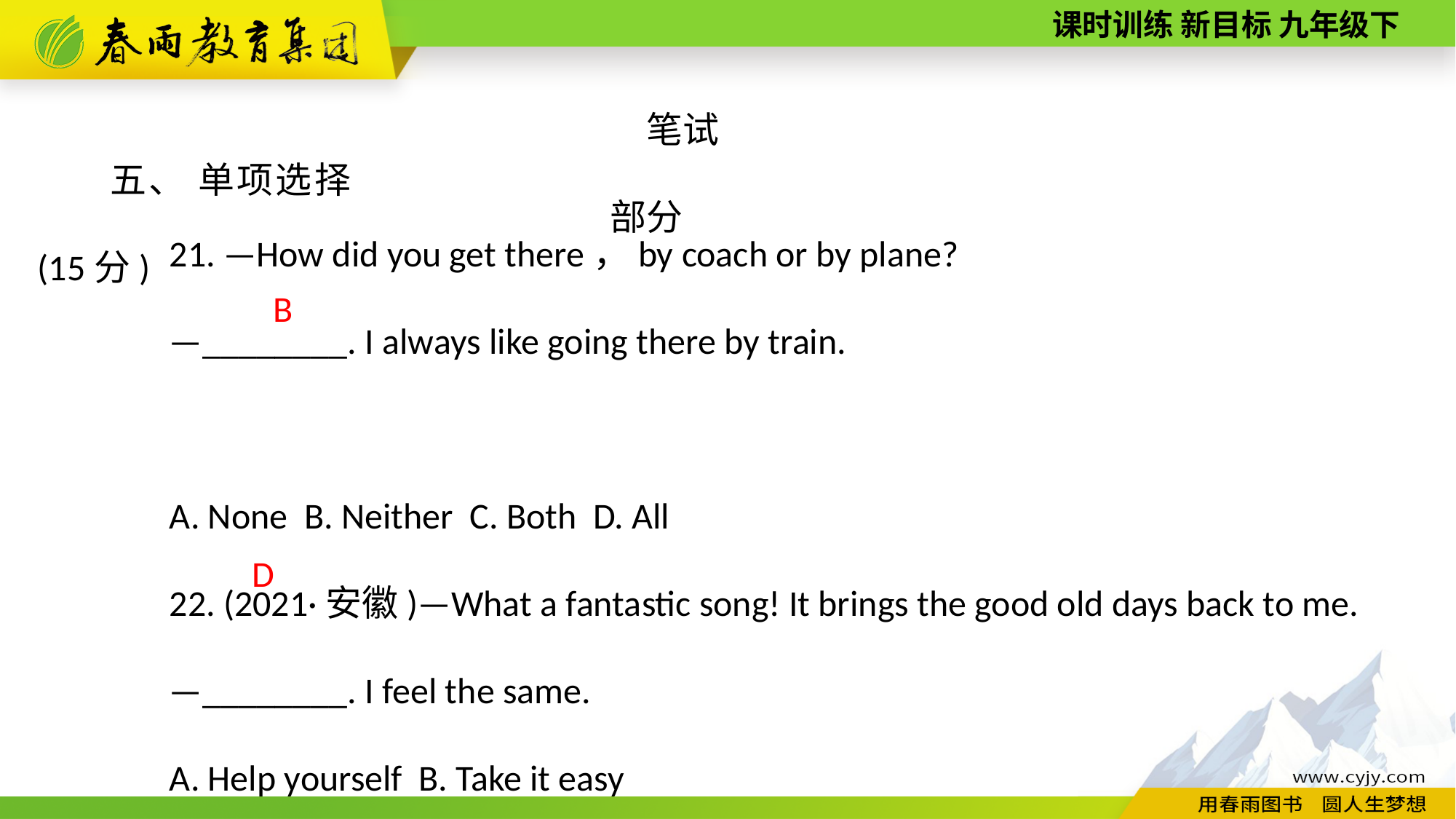

笔试部分
五、 单项选择(15分)
21. —How did you get there，by coach or by plane?
—________. I always like going there by train.
A. None  B. Neither  C. Both  D. All
22. (2021·安徽)—What a fantastic song! It brings the good old days back to me.
—________. I feel the same.
A. Help yourself  B. Take it easy
C. No problem  D. That's true
B
D